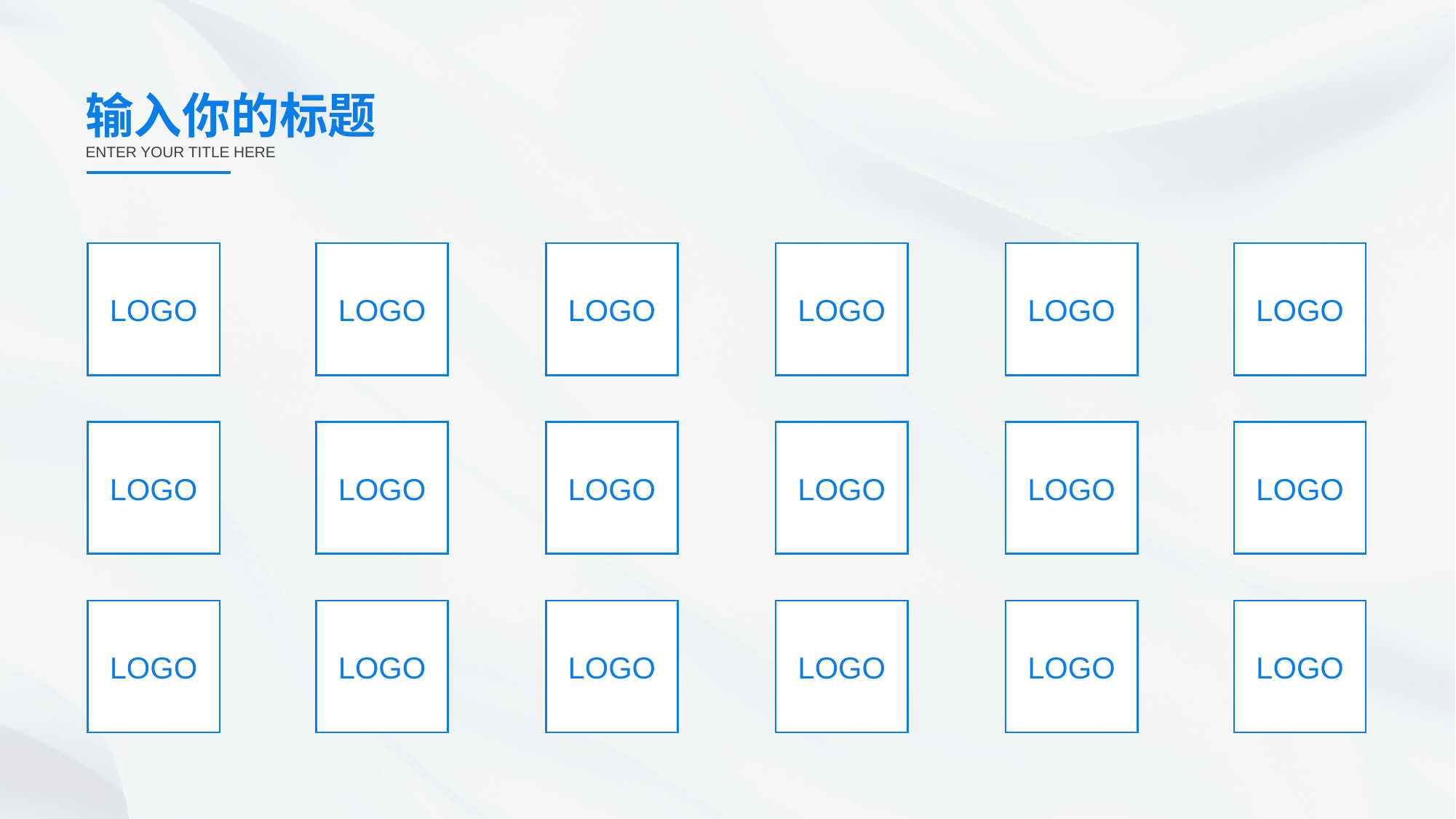

输入你的标题
ENTER YOUR TITLE HERE

LOGO
LOGO
LOGO
LOGO
LOGO
LOGO

LOGO
LOGO
LOGO
LOGO
LOGO
LOGO

LOGO
LOGO
LOGO
LOGO
LOGO
LOGO